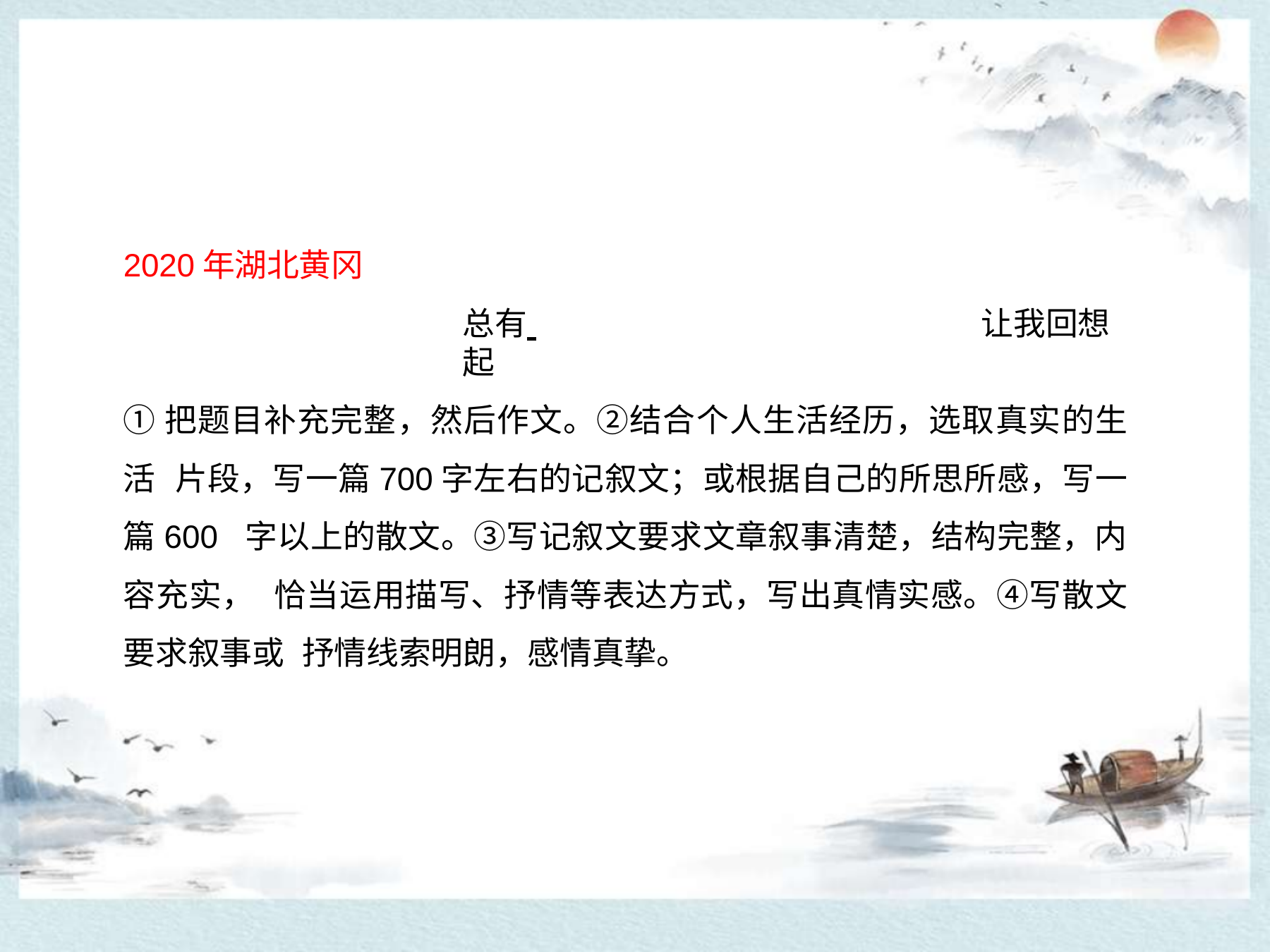

2020年湖北黄冈
总有 	让我回想起
①把题目补充完整，然后作文。②结合个人生活经历，选取真实的生活  片段，写一篇700字左右的记叙文；或根据自己的所思所感，写一篇600  字以上的散文。③写记叙文要求文章叙事清楚，结构完整，内容充实，  恰当运用描写、抒情等表达方式，写出真情实感。④写散文要求叙事或  抒情线索明朗，感情真挚。